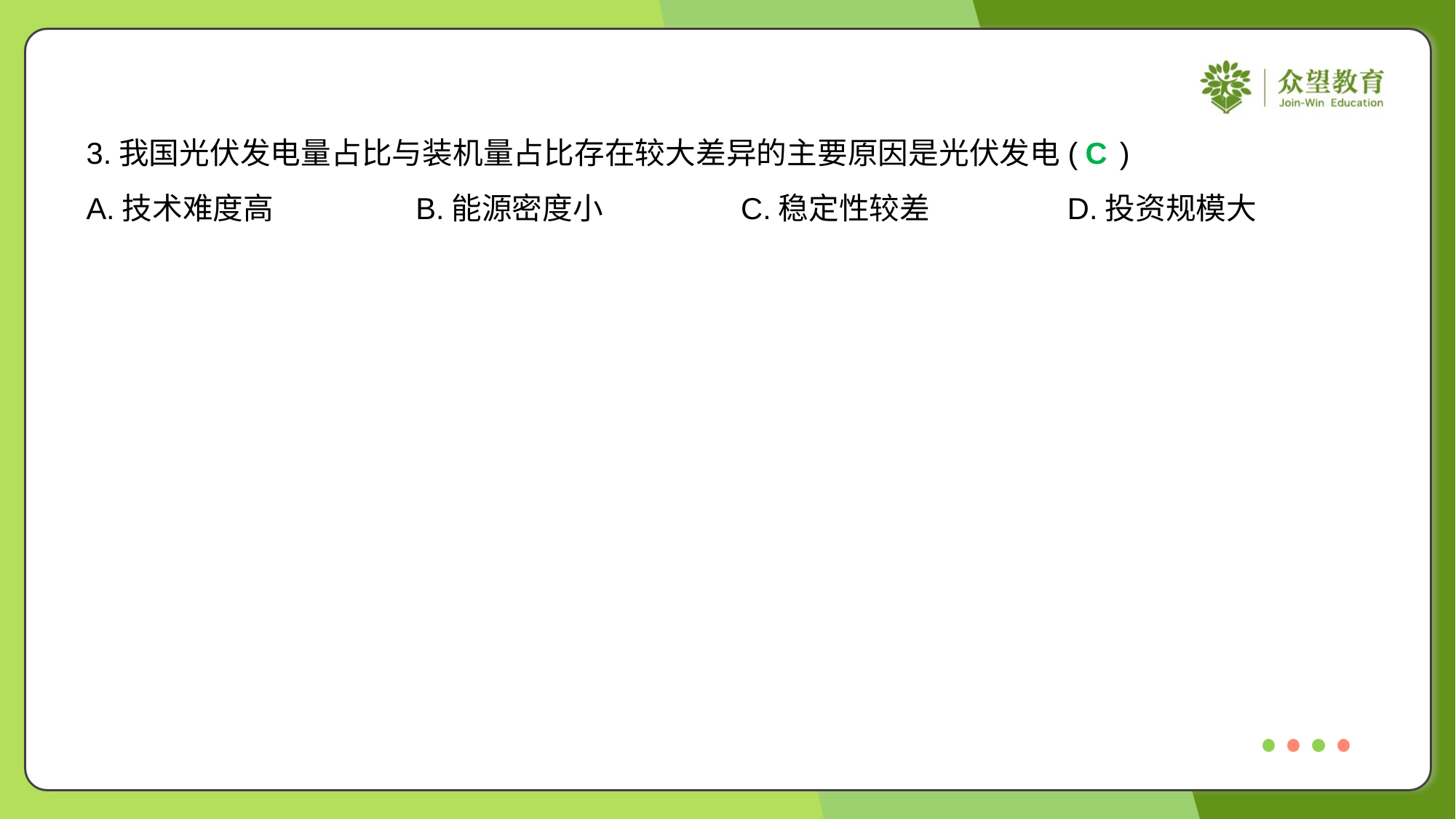

3.我国光伏发电量占比与装机量占比存在较大差异的主要原因是光伏发电(     )
C
A.技术难度高	B.能源密度小	C.稳定性较差	D.投资规模大